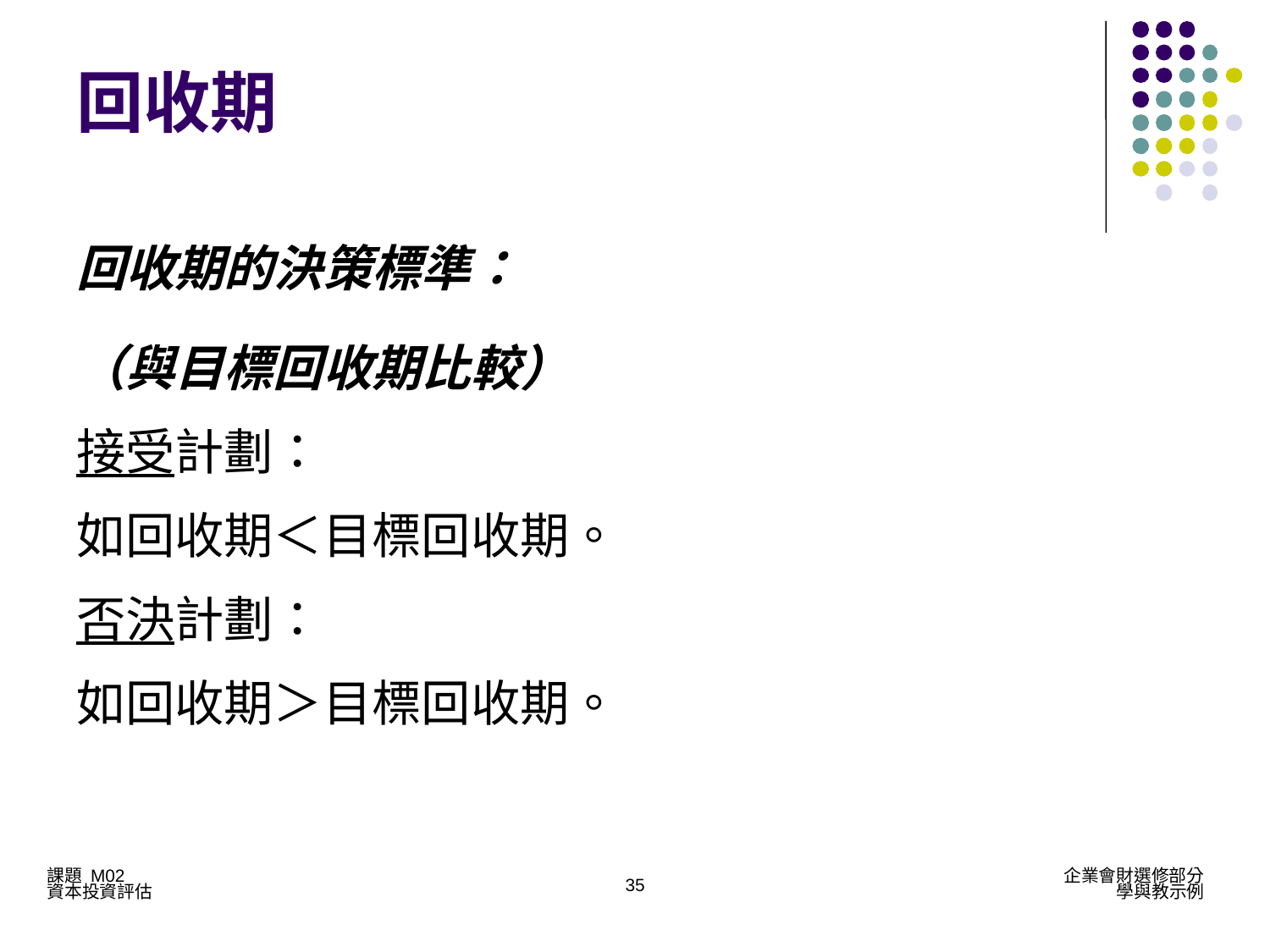

# 回收期
回收期的決策標準：
（與目標回收期比較）
接受計劃：
如回收期＜目標回收期。
否決計劃：
如回收期＞目標回收期。

35